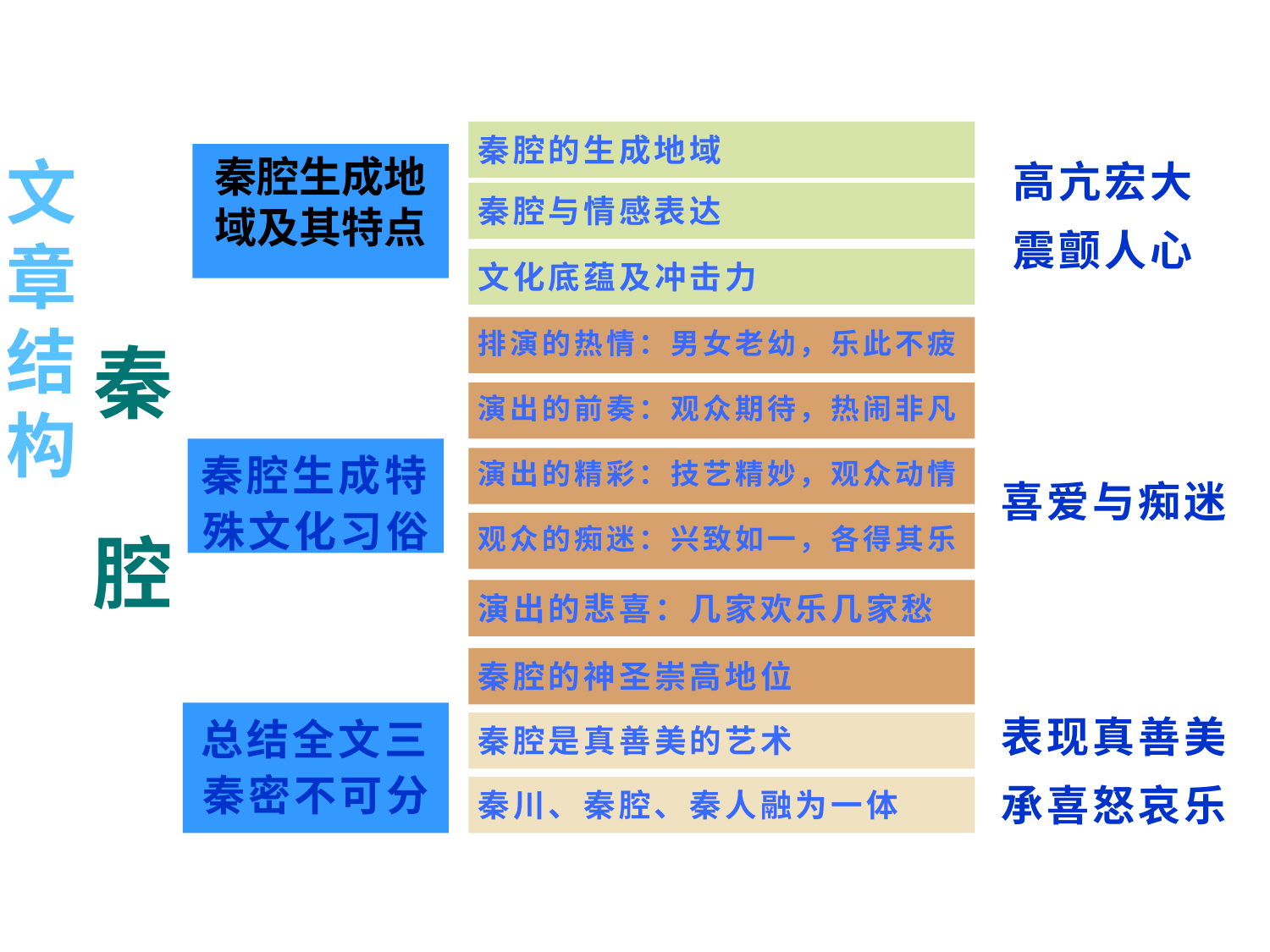

文
章
结
构
秦腔的生成地域
秦腔生成地
域及其特点
高亢宏大
震颤人心
秦腔与情感表达
文化底蕴及冲击力
# 秦 腔
排演的热情：男女老幼，乐此不疲
演出的前奏：观众期待，热闹非凡
秦腔生成特殊文化习俗
演出的精彩：技艺精妙，观众动情
喜爱与痴迷
观众的痴迷：兴致如一，各得其乐
演出的悲喜：几家欢乐几家愁
秦腔的神圣崇高地位
表现真善美
承喜怒哀乐
总结全文三秦密不可分
秦腔是真善美的艺术
秦川、秦腔、秦人融为一体